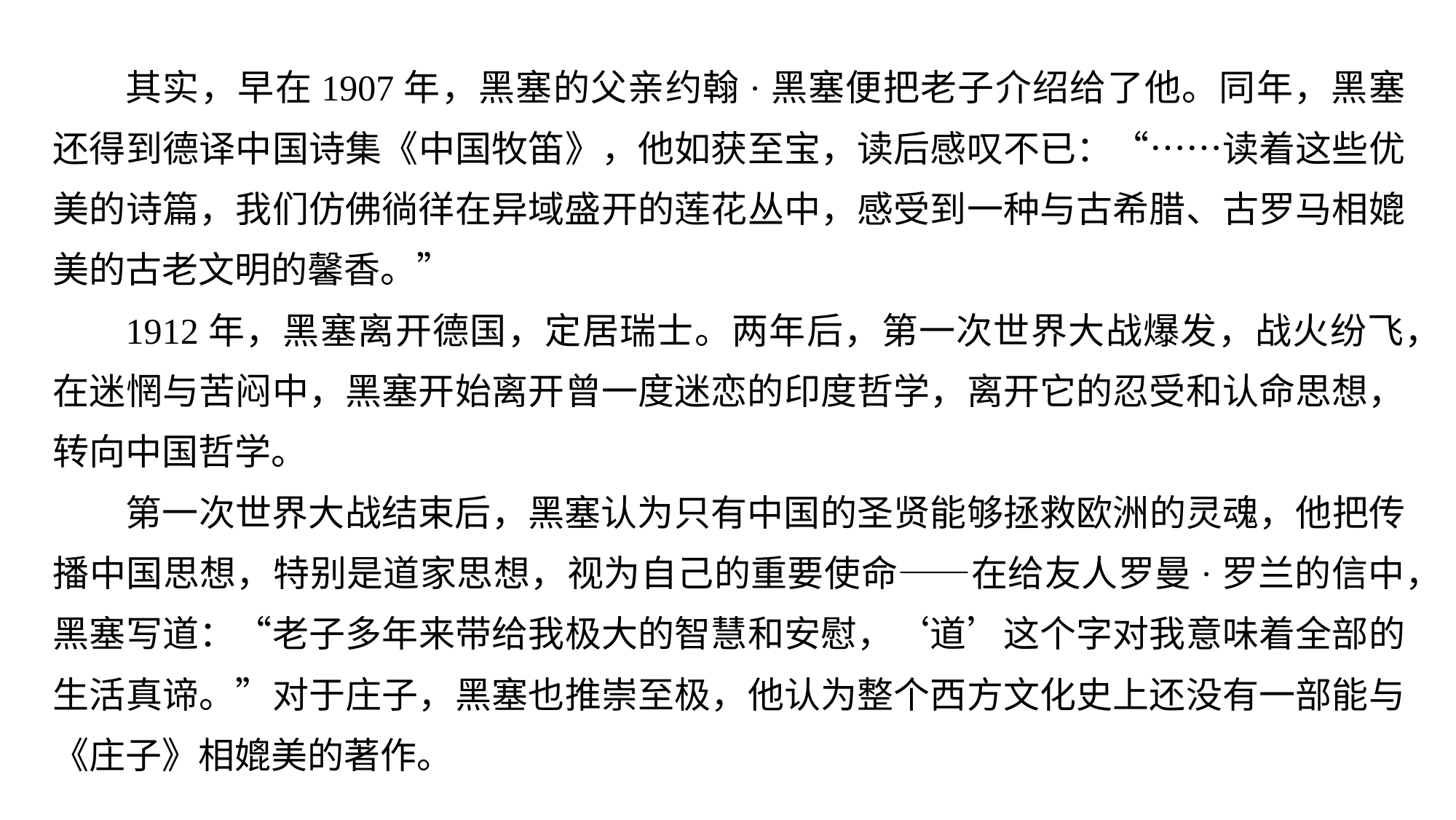

其实，早在1907年，黑塞的父亲约翰·黑塞便把老子介绍给了他。同年，黑塞还得到德译中国诗集《中国牧笛》，他如获至宝，读后感叹不已：“……读着这些优美的诗篇，我们仿佛徜徉在异域盛开的莲花丛中，感受到一种与古希腊、古罗马相媲美的古老文明的馨香。”
1912年，黑塞离开德国，定居瑞士。两年后，第一次世界大战爆发，战火纷飞，在迷惘与苦闷中，黑塞开始离开曾一度迷恋的印度哲学，离开它的忍受和认命思想，转向中国哲学。
第一次世界大战结束后，黑塞认为只有中国的圣贤能够拯救欧洲的灵魂，他把传播中国思想，特别是道家思想，视为自己的重要使命——在给友人罗曼·罗兰的信中，黑塞写道：“老子多年来带给我极大的智慧和安慰，‘道’这个字对我意味着全部的生活真谛。”对于庄子，黑塞也推崇至极，他认为整个西方文化史上还没有一部能与《庄子》相媲美的著作。